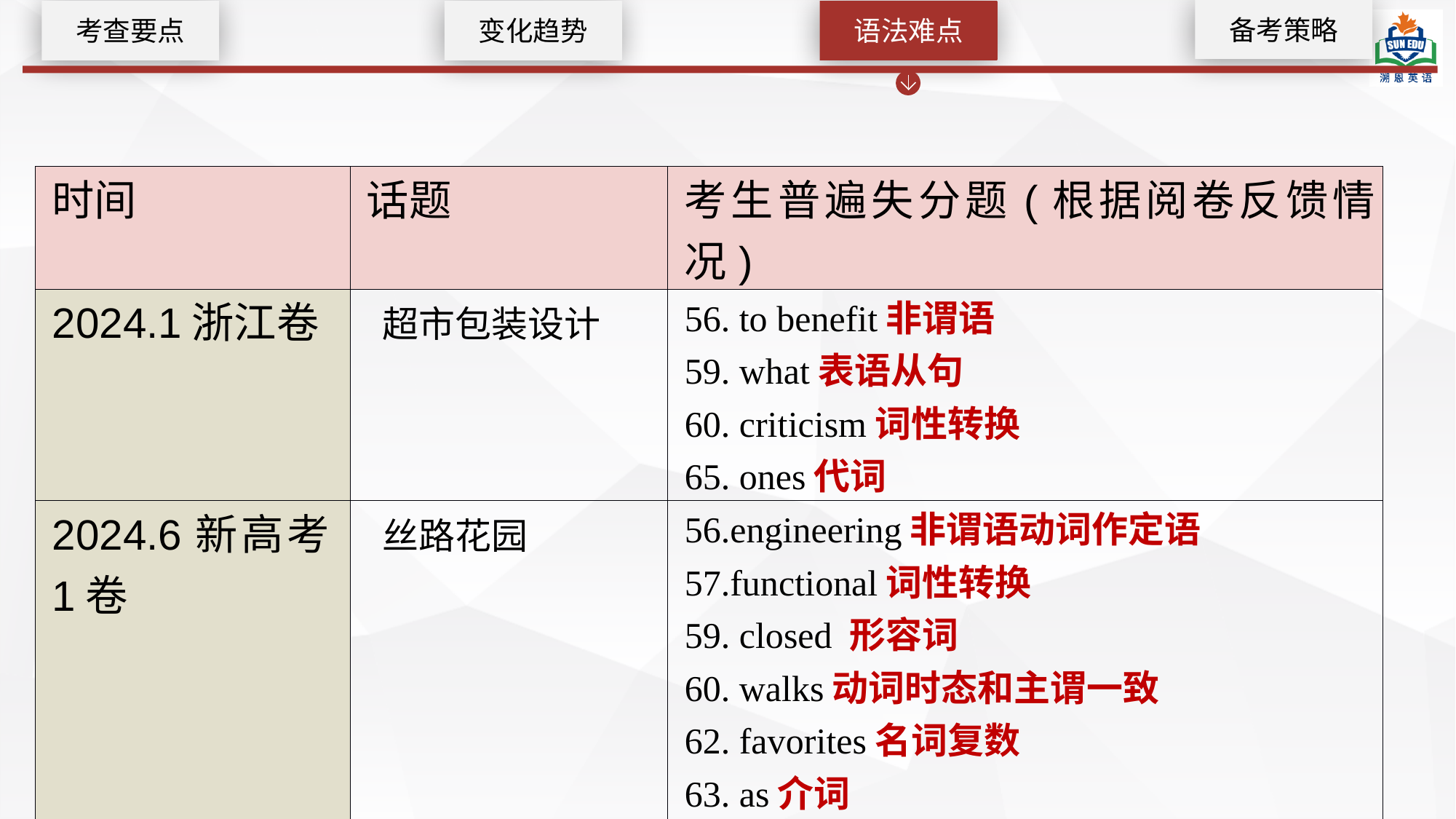

备考策略
考查要点
变化趋势
语法难点

| 时间 | 话题 | 考生普遍失分题(根据阅卷反馈情况) |
| --- | --- | --- |
| 2024.1浙江卷 | 超市包装设计 | 56. to benefit非谓语 59. what表语从句 60. criticism词性转换 65. ones代词 |
| 2024.6新高考1卷 | 丝路花园 | 56.engineering非谓语动词作定语 57.functional词性转换 59. closed 形容词 60. walks动词时态和主谓一致 62. favorites名词复数 63. as介词 65. richness词性转换 |
| 2025.1浙江卷 | 租赁时尚 | 64. people's名词所有格 65. returning非谓语 |